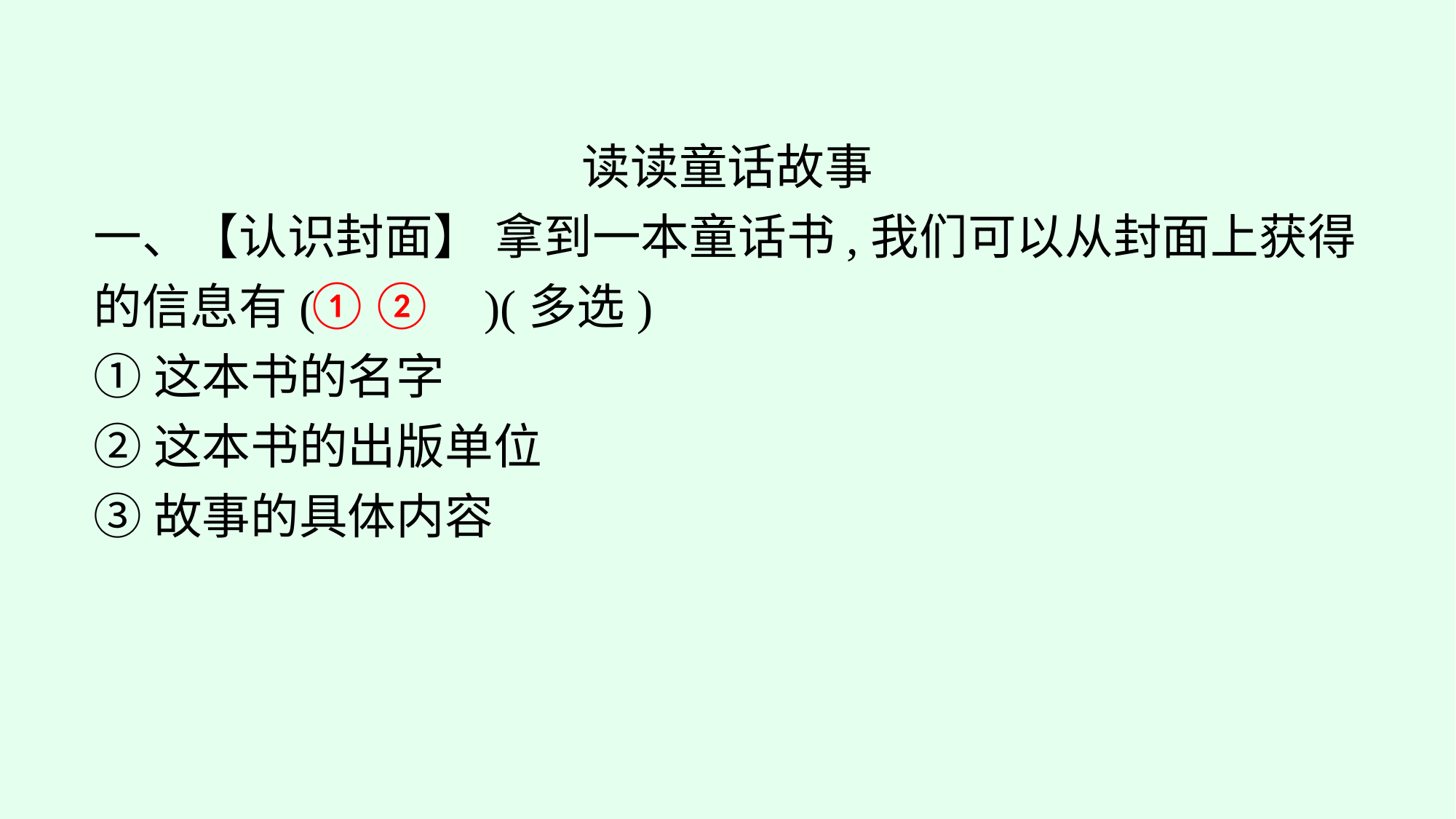

读读童话故事
一、【认识封面】 拿到一本童话书,我们可以从封面上获得的信息有(　　　)(多选)
①这本书的名字
②这本书的出版单位
③故事的具体内容
①②